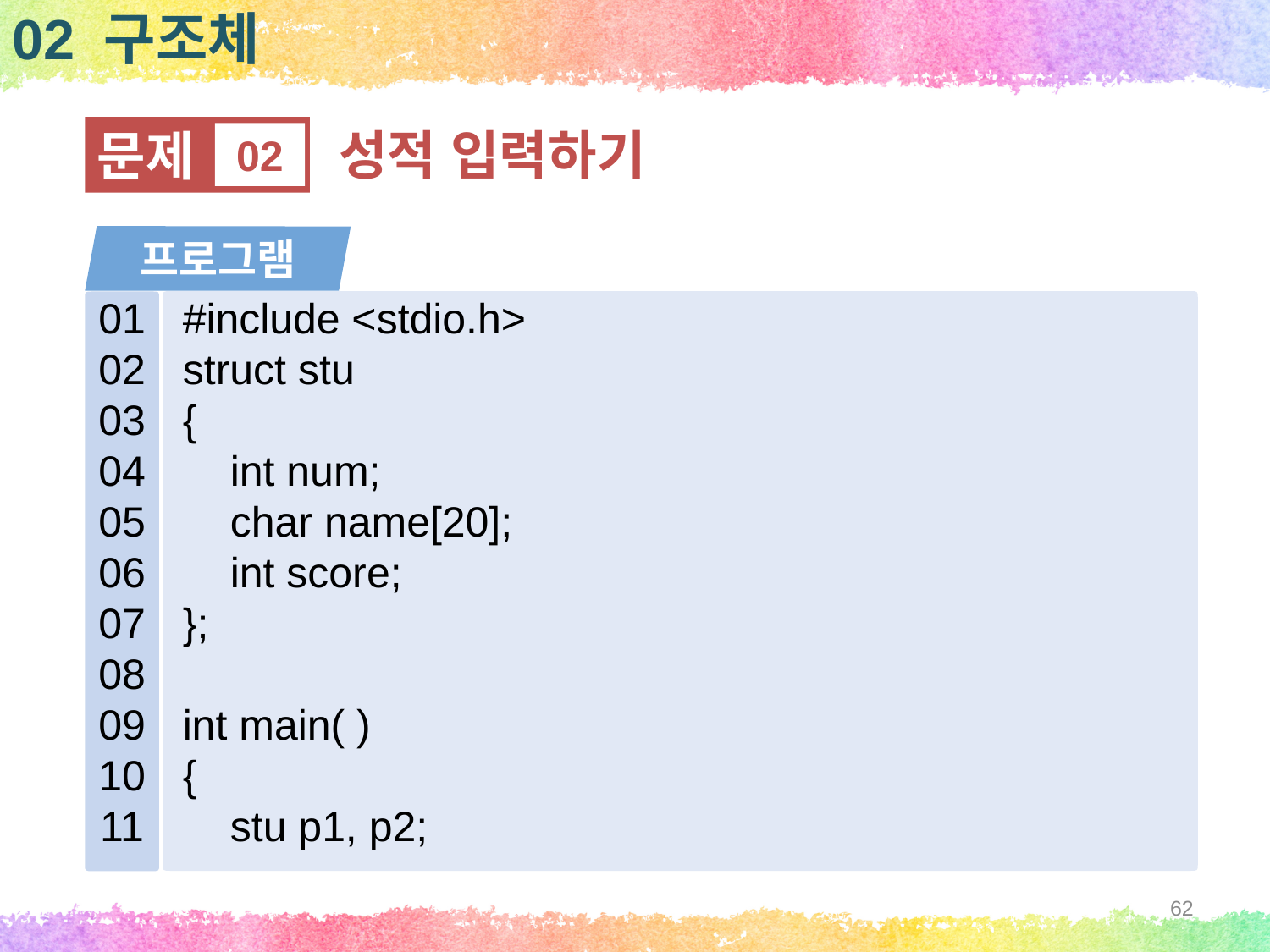

02 구조체
문제
02
성적 입력하기
프로그램
#include <stdio.h>
struct stu
{
    int num;
    char name[20];
    int score;
};

int main( )
{
    stu p1, p2;
01
02
03
04
05
06
07
08
09
10
11
62